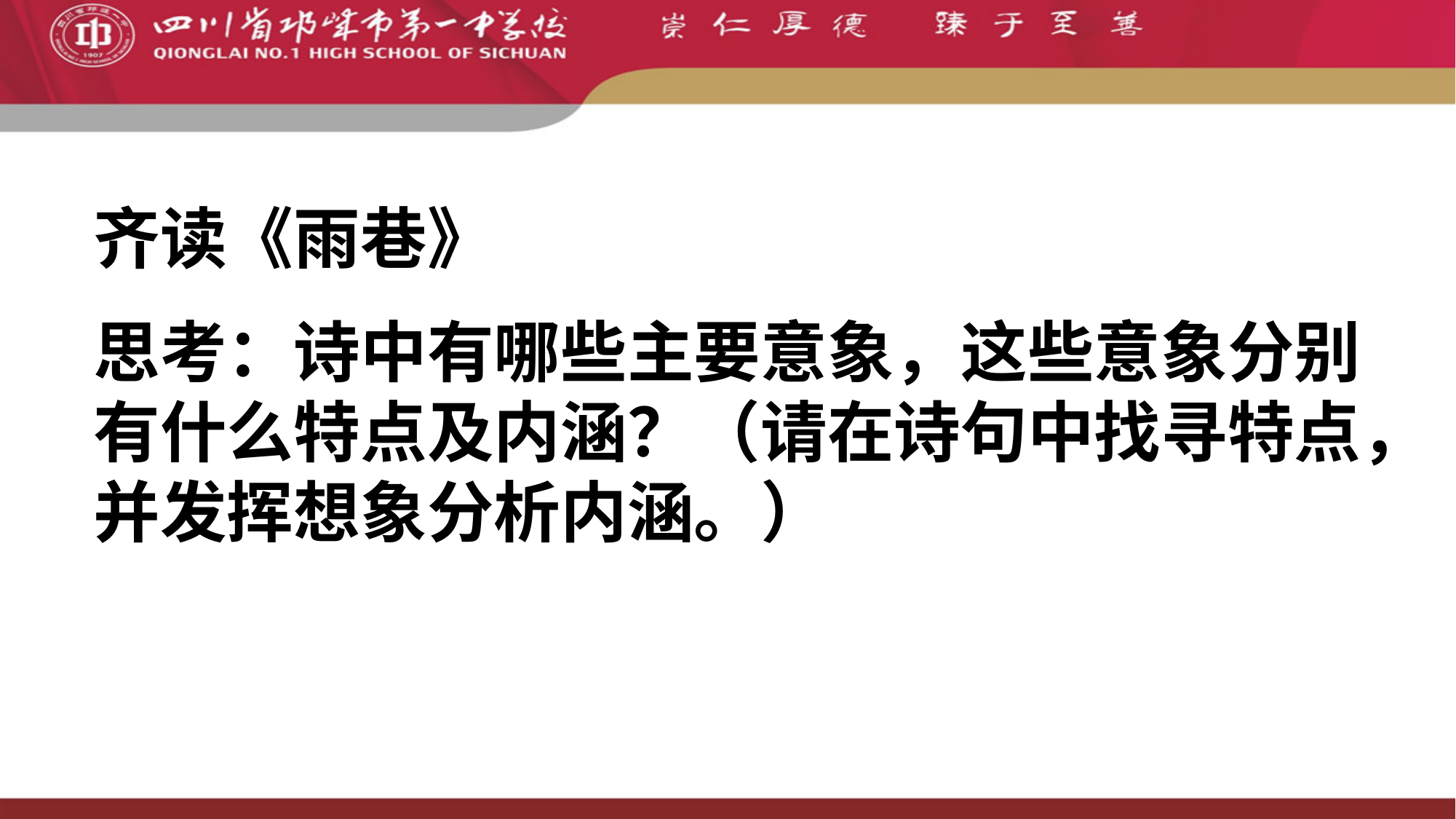

#
齐读《雨巷》
思考：诗中有哪些主要意象，这些意象分别有什么特点及内涵？（请在诗句中找寻特点，并发挥想象分析内涵。）